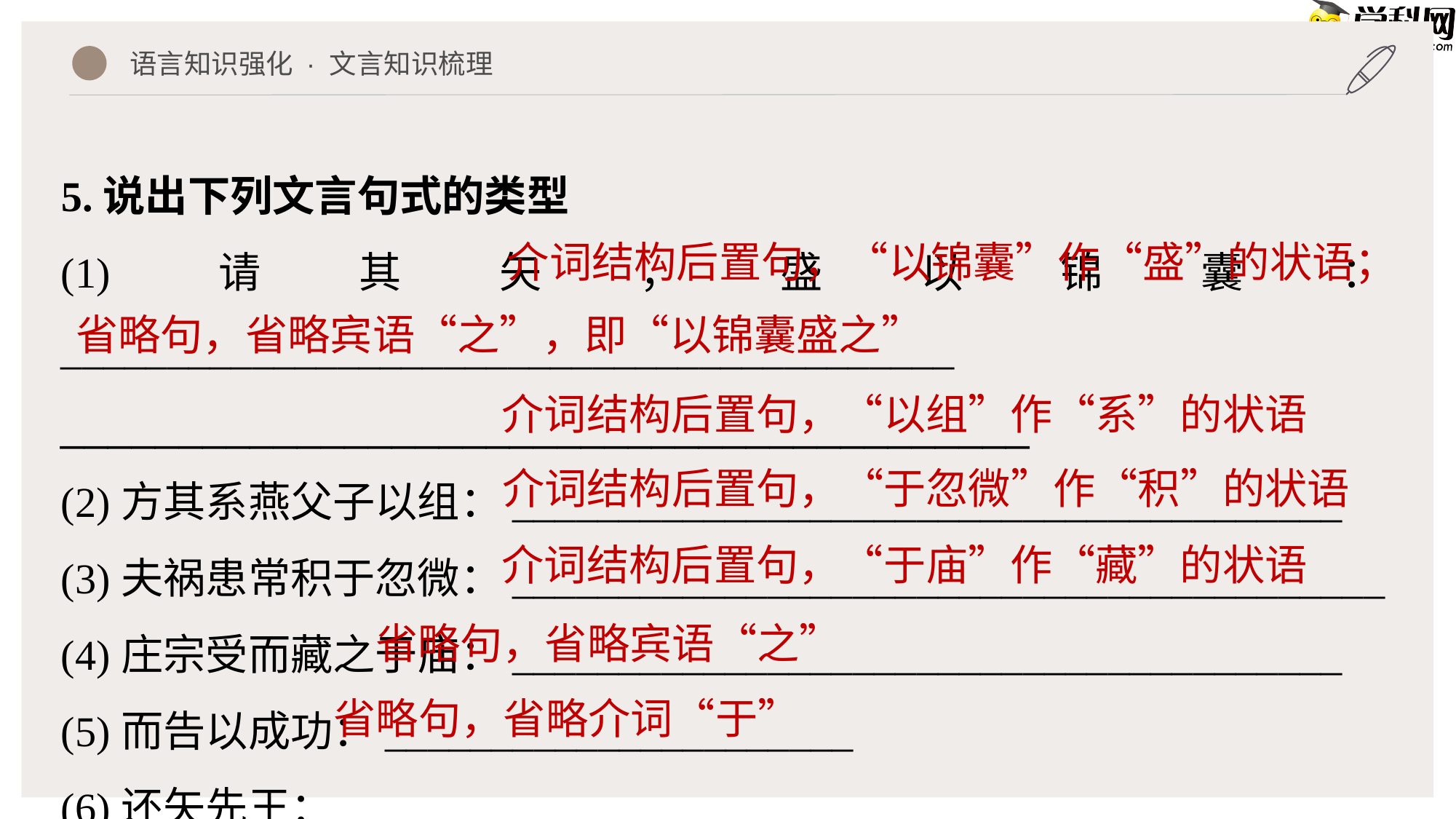

语言知识强化 · 文言知识梳理

5.说出下列文言句式的类型
(1)请其矢，盛以锦囊：__________________________________________
_________________________________________
(2)方其系燕父子以组：_______________________________________
(3)夫祸患常积于忽微：_________________________________________
(4)庄宗受而藏之于庙：_______________________________________
(5)而告以成功：______________________
(6)还矢先王：______________________
介词结构后置句，“以锦囊”作“盛”的状语；
省略句，省略宾语“之”，即“以锦囊盛之”
介词结构后置句，“以组”作“系”的状语
介词结构后置句，“于忽微”作“积”的状语
介词结构后置句，“于庙”作“藏”的状语
省略句，省略宾语“之”
省略句，省略介词“于”